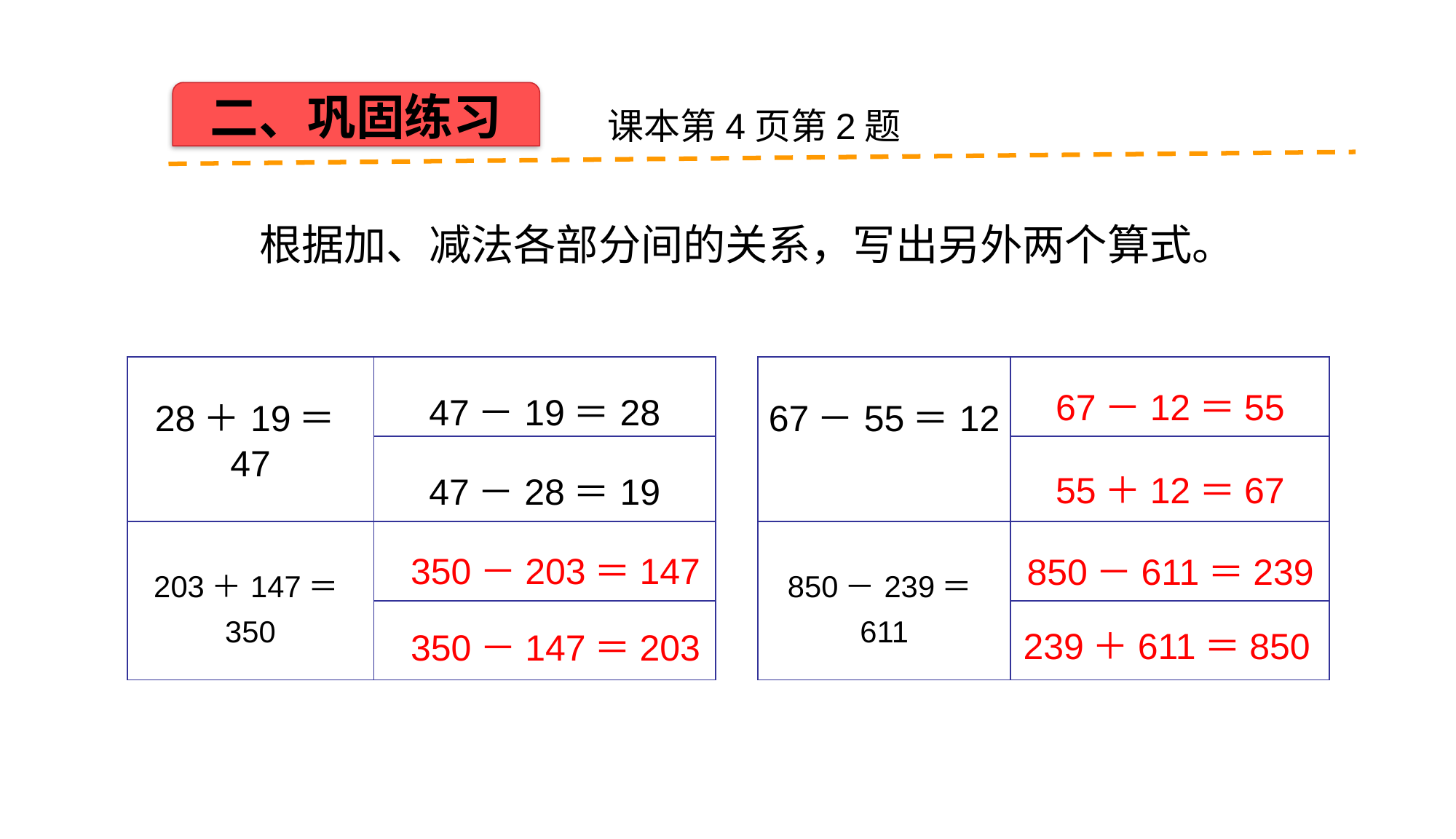

二、巩固练习
课本第4页第2题
根据加、减法各部分间的关系，写出另外两个算式。
| 28＋19＝47 | 47－19＝28 |
| --- | --- |
|  | 47－28＝19 |
| 203＋147＝350 |  |
|  |  |
| 67－55＝12 |  |
| --- | --- |
|  |  |
| 850－239＝611 |  |
|  |  |
67－12＝55
55＋12＝67
 350－203＝147
850－611＝239
239＋611＝850
 350－147＝203